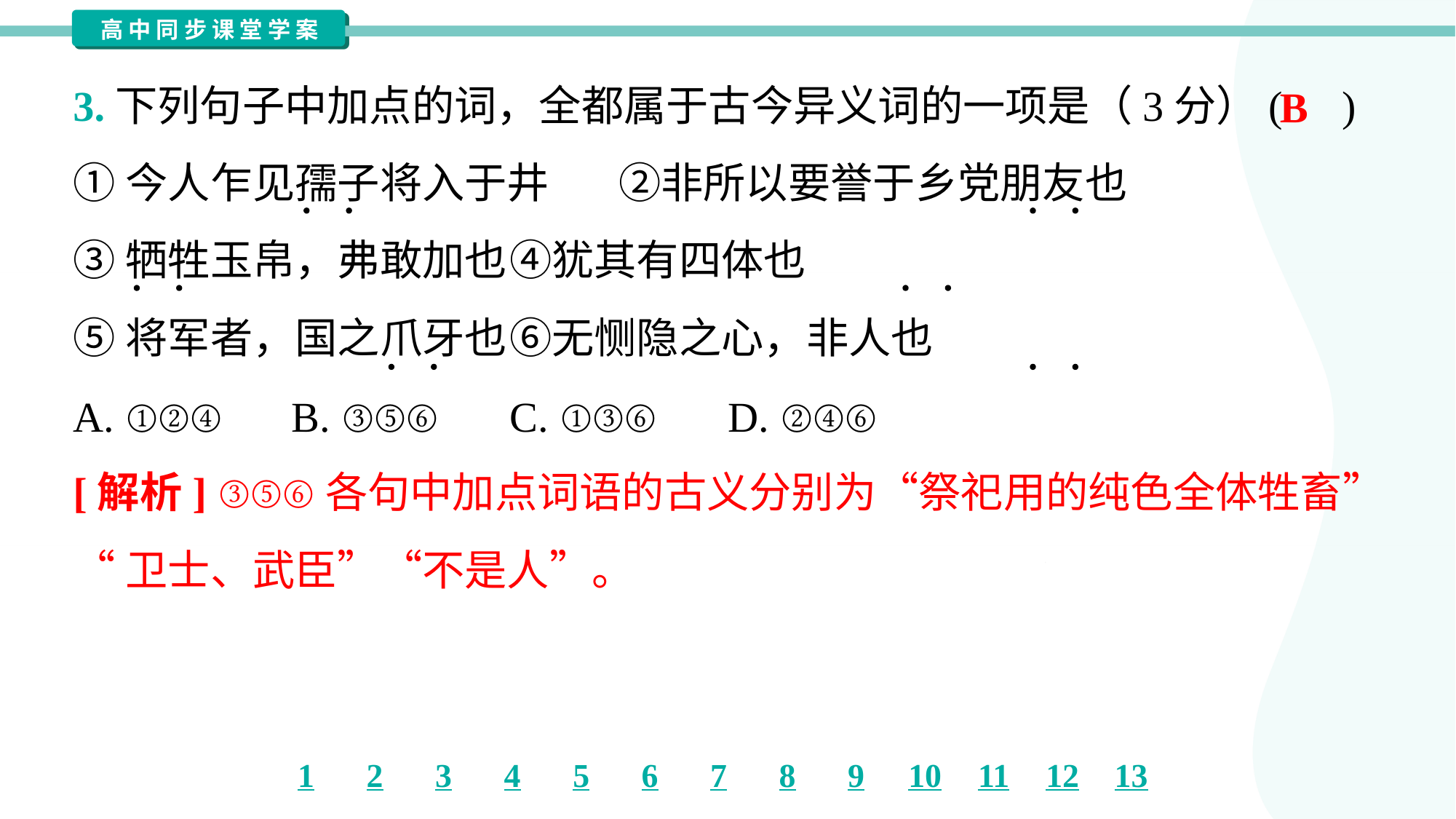

3.下列句子中加点的词，全都属于古今异义词的一项是（3分）(     )
B
①今人乍见孺子将入于井	②非所以要誉于乡党朋友也
③牺牲玉帛，弗敢加也	④犹其有四体也
⑤将军者，国之爪牙也	⑥无恻隐之心，非人也

A. ①②④	B. ③⑤⑥	C. ①③⑥	D. ②④⑥
[解析] ③⑤⑥各句中加点词语的古义分别为“祭祀用的纯色全体牲畜”
“卫士、武臣”“不是人”。